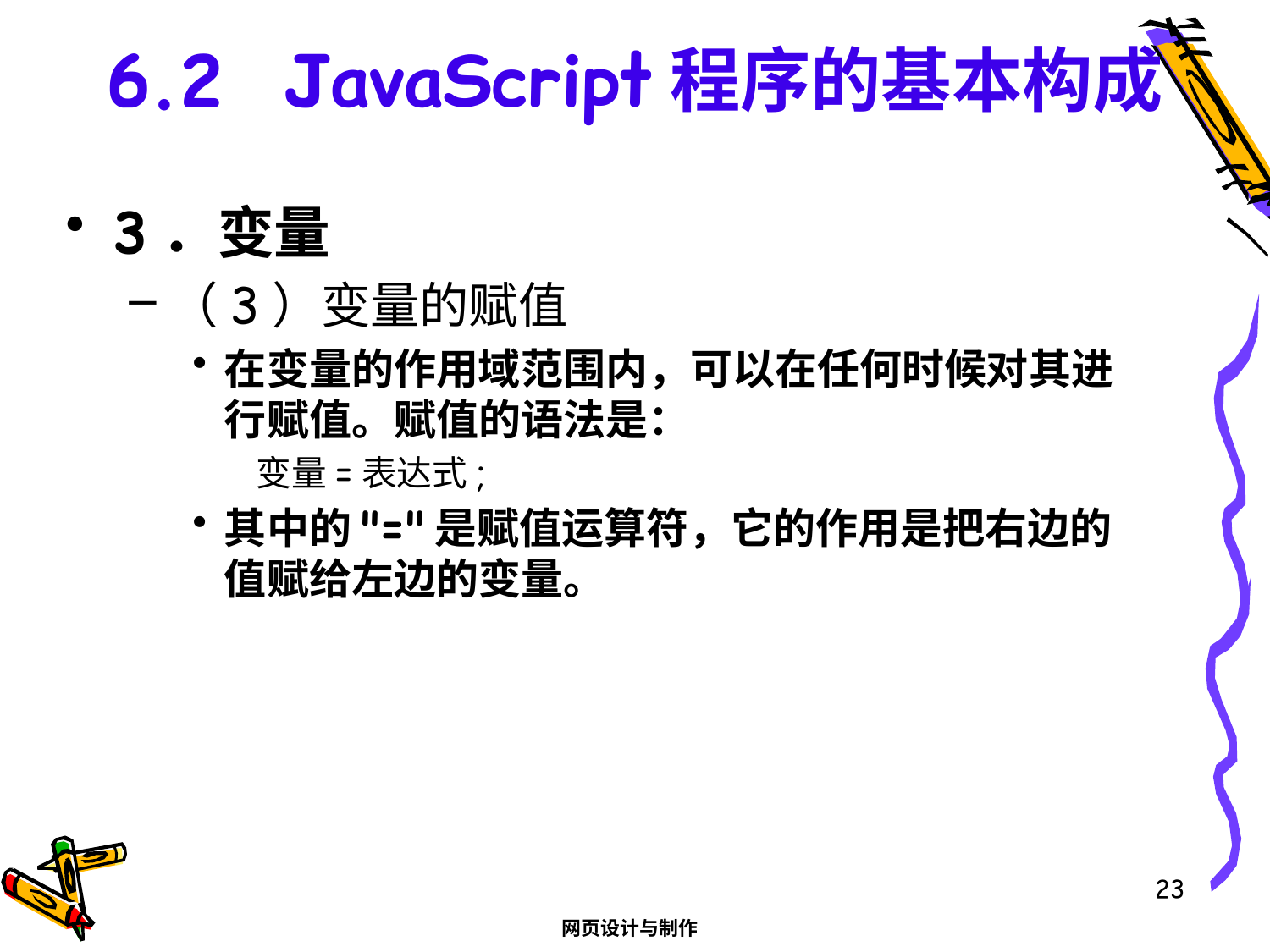

# 6.2  JavaScript程序的基本构成
3．变量
（3）变量的赋值
在变量的作用域范围内，可以在任何时候对其进行赋值。赋值的语法是：
变量=表达式;
其中的"="是赋值运算符，它的作用是把右边的值赋给左边的变量。
23
网页设计与制作